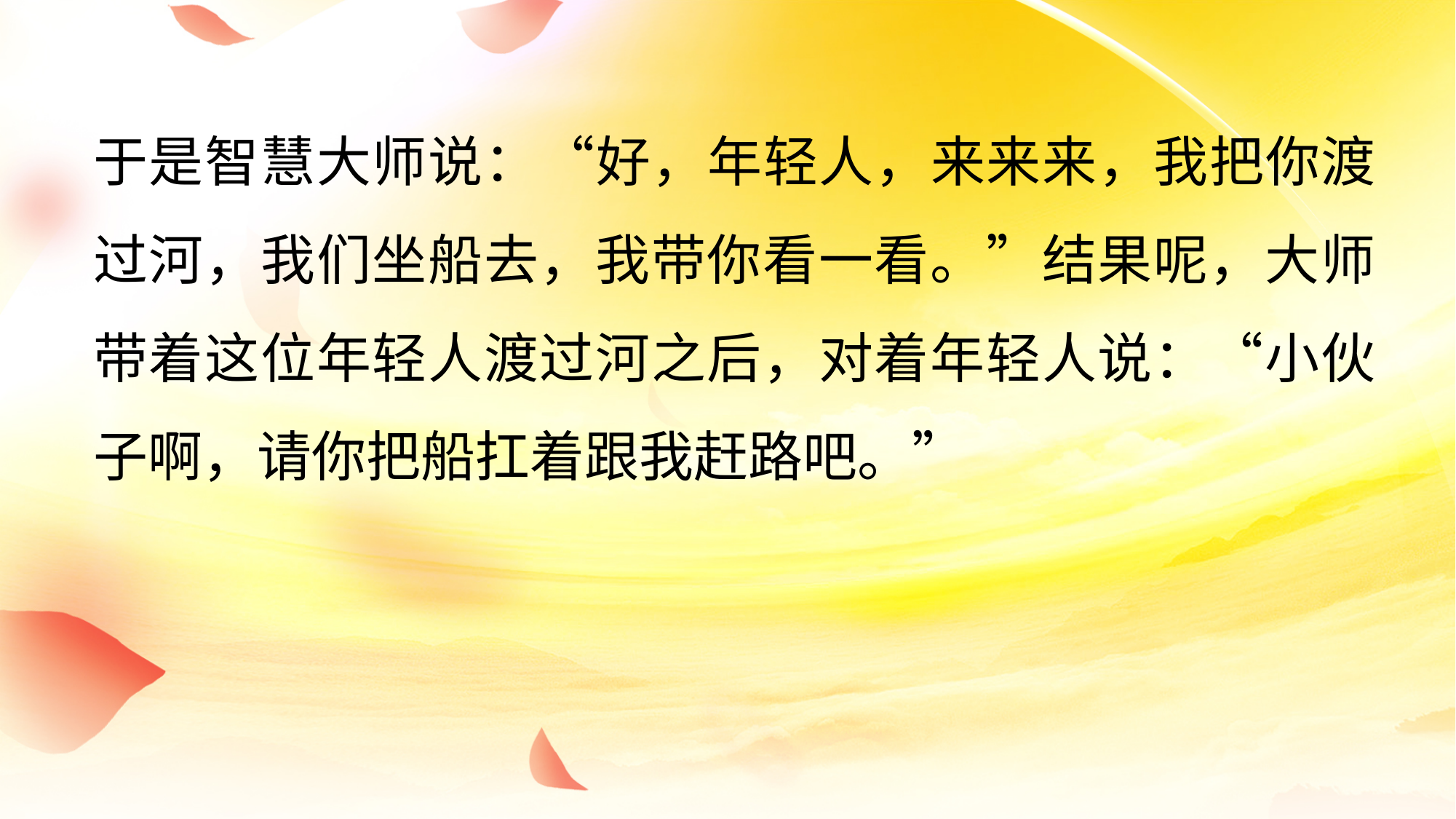

于是智慧大师说：“好，年轻人，来来来，我把你渡过河，我们坐船去，我带你看一看。”结果呢，大师带着这位年轻人渡过河之后，对着年轻人说：“小伙子啊，请你把船扛着跟我赶路吧。”